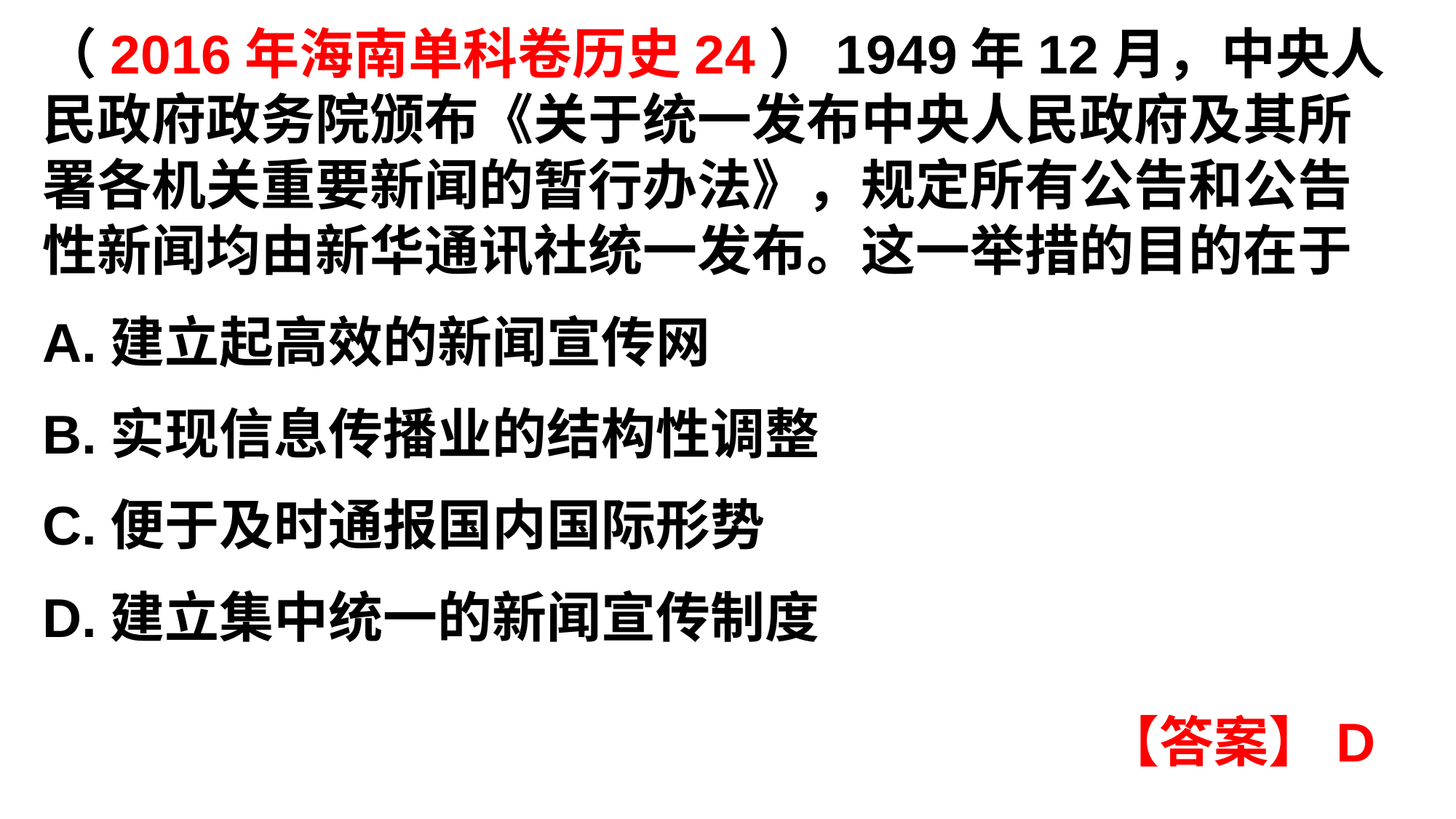

（2016年海南单科卷历史24）1949年12月，中央人民政府政务院颁布《关于统一发布中央人民政府及其所署各机关重要新闻的暂行办法》，规定所有公告和公告性新闻均由新华通讯社统一发布。这一举措的目的在于A.建立起高效的新闻宣传网
B.实现信息传播业的结构性调整C.便于及时通报国内国际形势
D.建立集中统一的新闻宣传制度

【答案】D